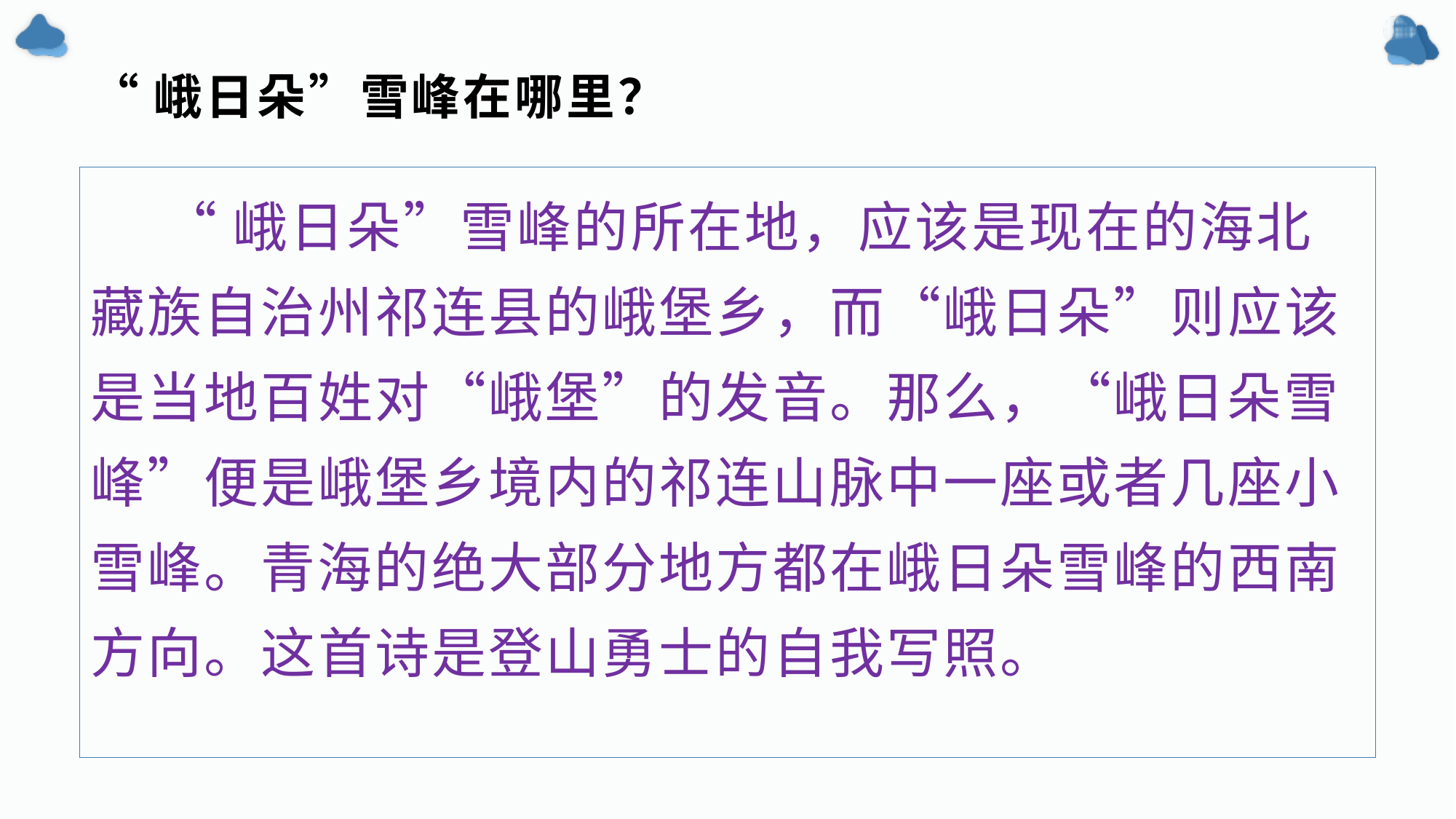

# “峨日朵”雪峰在哪里？
     “峨日朵”雪峰的所在地，应该是现在的海北藏族自治州祁连县的峨堡乡，而“峨日朵”则应该是当地百姓对“峨堡”的发音。那么，“峨日朵雪峰”便是峨堡乡境内的祁连山脉中一座或者几座小雪峰。青海的绝大部分地方都在峨日朵雪峰的西南方向。这首诗是登山勇士的自我写照。